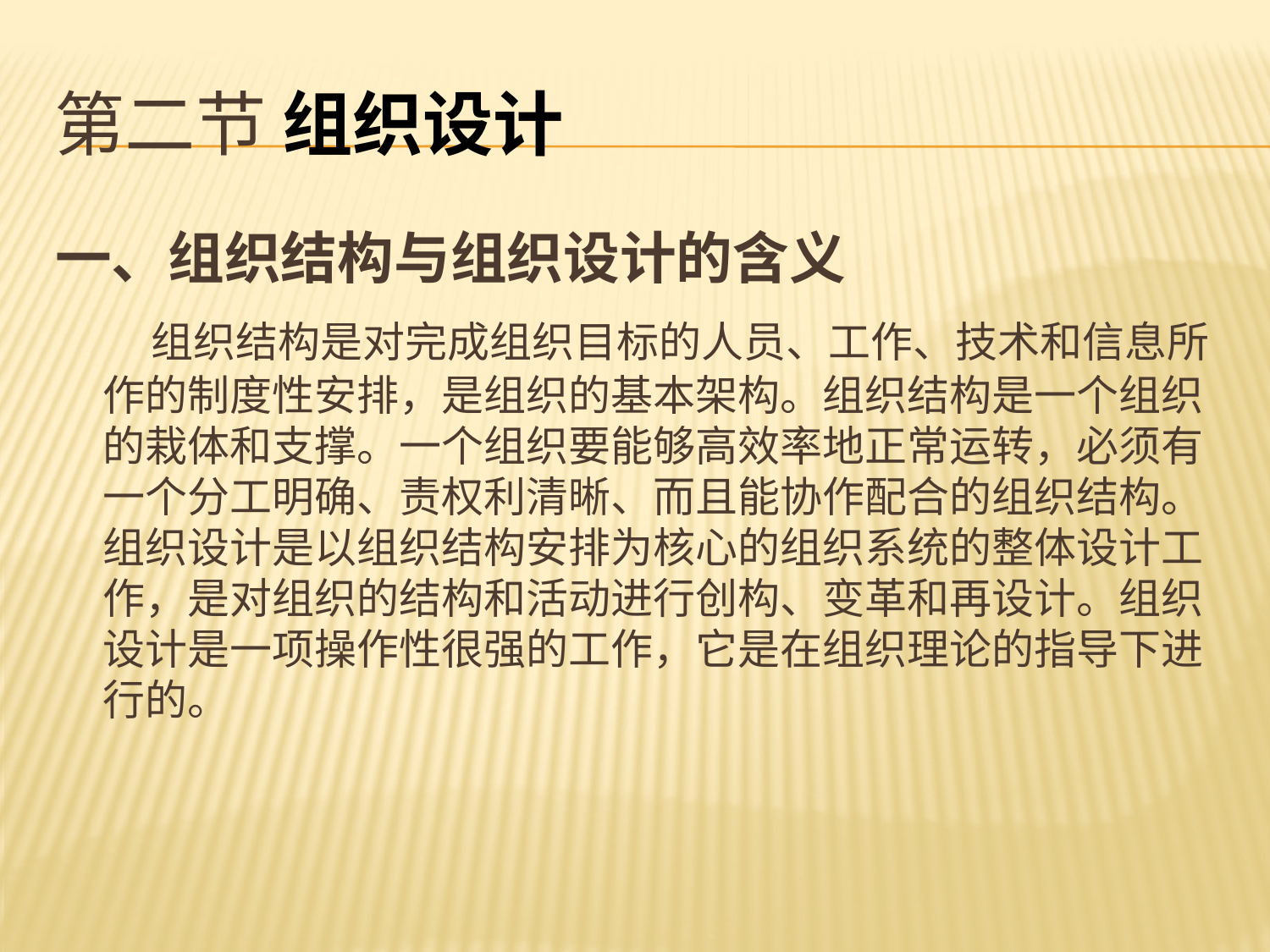

# 第二节 组织设计
一、组织结构与组织设计的含义
       组织结构是对完成组织目标的人员、工作、技术和信息所作的制度性安排，是组织的基本架构。组织结构是一个组织的栽体和支撑。一个组织要能够高效率地正常运转，必须有一个分工明确、责权利清晰、而且能协作配合的组织结构。组织设计是以组织结构安排为核心的组织系统的整体设计工作，是对组织的结构和活动进行创构、变革和再设计。组织设计是一项操作性很强的工作，它是在组织理论的指导下进行的。